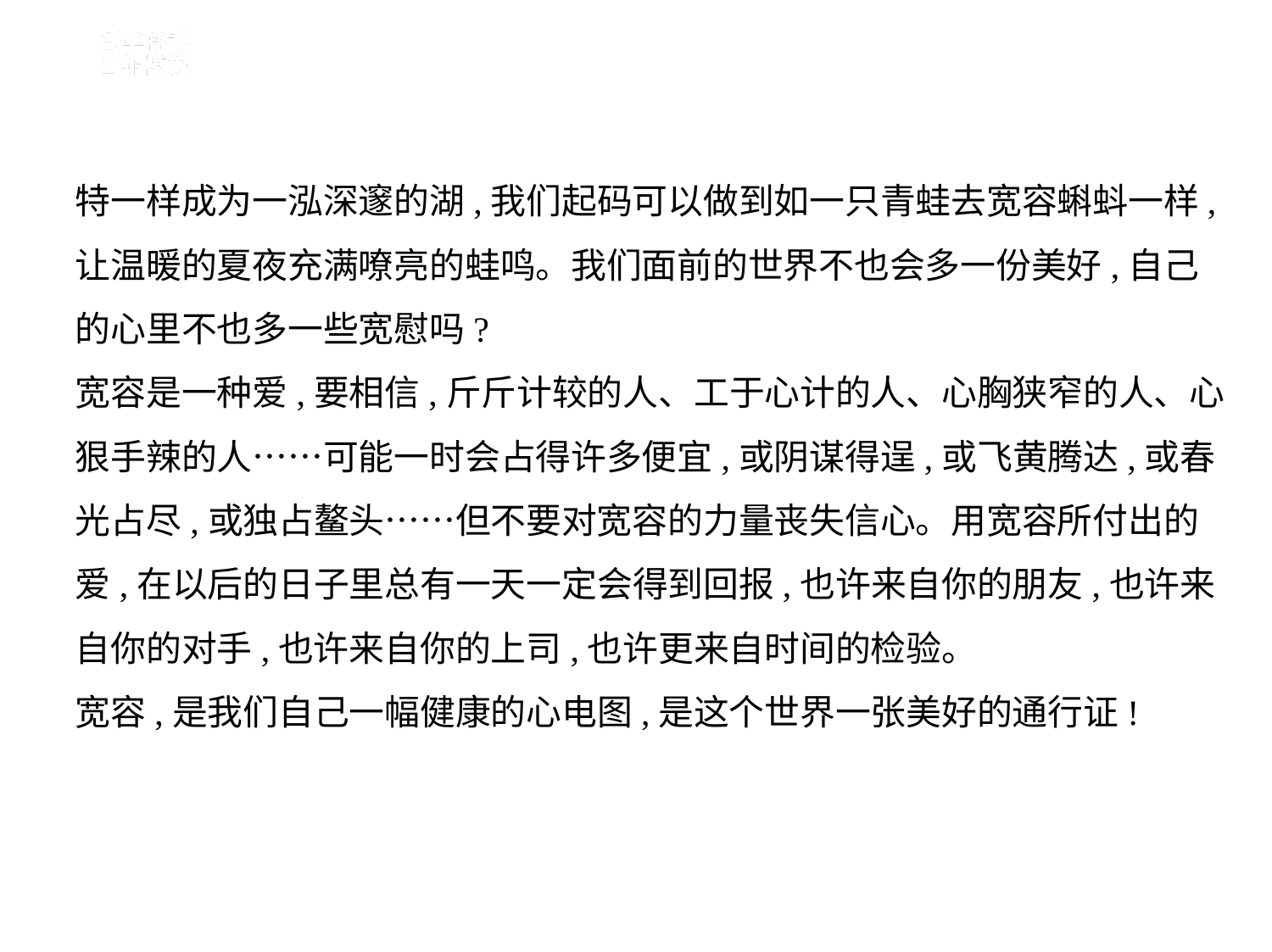

特一样成为一泓深邃的湖,我们起码可以做到如一只青蛙去宽容蝌蚪一样,
让温暖的夏夜充满嘹亮的蛙鸣。我们面前的世界不也会多一份美好,自己
的心里不也多一些宽慰吗?
宽容是一种爱,要相信,斤斤计较的人、工于心计的人、心胸狭窄的人、心
狠手辣的人……可能一时会占得许多便宜,或阴谋得逞,或飞黄腾达,或春
光占尽,或独占鳌头……但不要对宽容的力量丧失信心。用宽容所付出的
爱,在以后的日子里总有一天一定会得到回报,也许来自你的朋友,也许来
自你的对手,也许来自你的上司,也许更来自时间的检验。
宽容,是我们自己一幅健康的心电图,是这个世界一张美好的通行证!